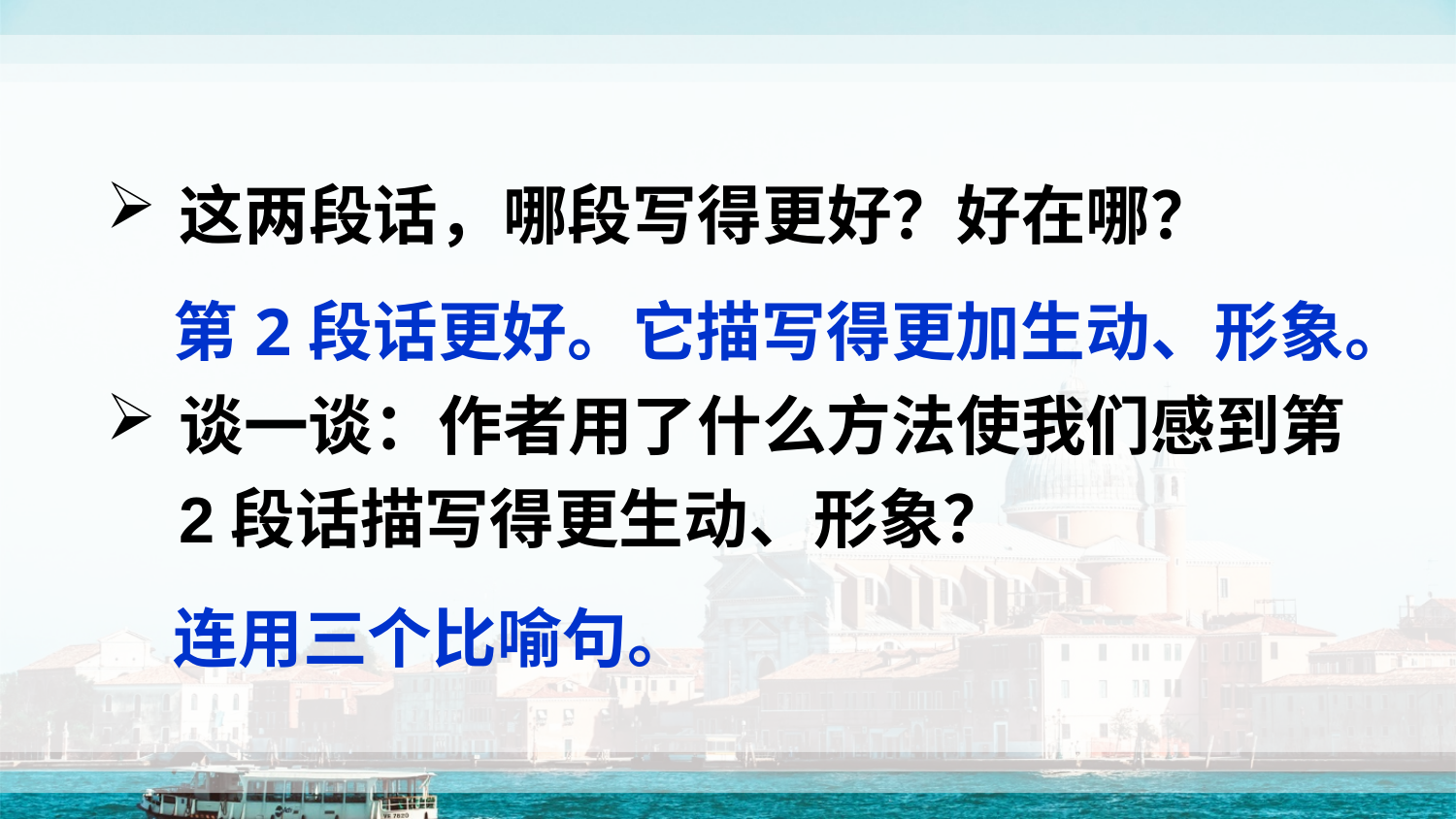

这两段话，哪段写得更好？好在哪？
第2段话更好。它描写得更加生动、形象。
谈一谈：作者用了什么方法使我们感到第2段话描写得更生动、形象？
连用三个比喻句。